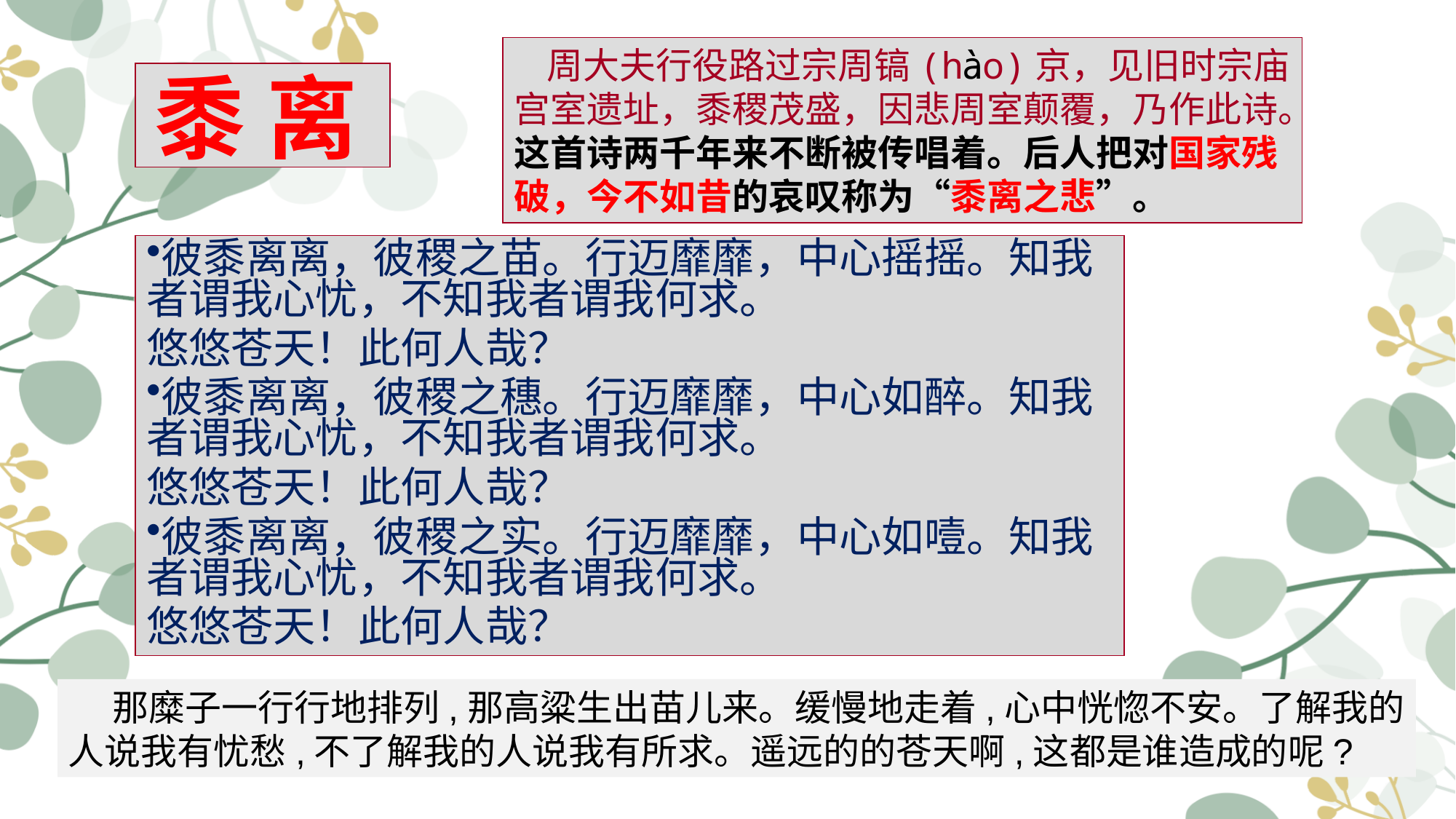

周大夫行役路过宗周镐(hào)京，见旧时宗庙宫室遗址，黍稷茂盛，因悲周室颠覆，乃作此诗。这首诗两千年来不断被传唱着。后人把对国家残破，今不如昔的哀叹称为“黍离之悲”。
黍 离
彼黍离离，彼稷之苗。行迈靡靡，中心摇摇。知我者谓我心忧，不知我者谓我何求。
悠悠苍天！此何人哉？
彼黍离离，彼稷之穗。行迈靡靡，中心如醉。知我者谓我心忧，不知我者谓我何求。
悠悠苍天！此何人哉？
彼黍离离，彼稷之实。行迈靡靡，中心如噎。知我者谓我心忧，不知我者谓我何求。
悠悠苍天！此何人哉？
     那糜子一行行地排列,那高粱生出苗儿来。缓慢地走着,心中恍惚不安。了解我的人说我有忧愁,不了解我的人说我有所求。遥远的的苍天啊,这都是谁造成的呢?